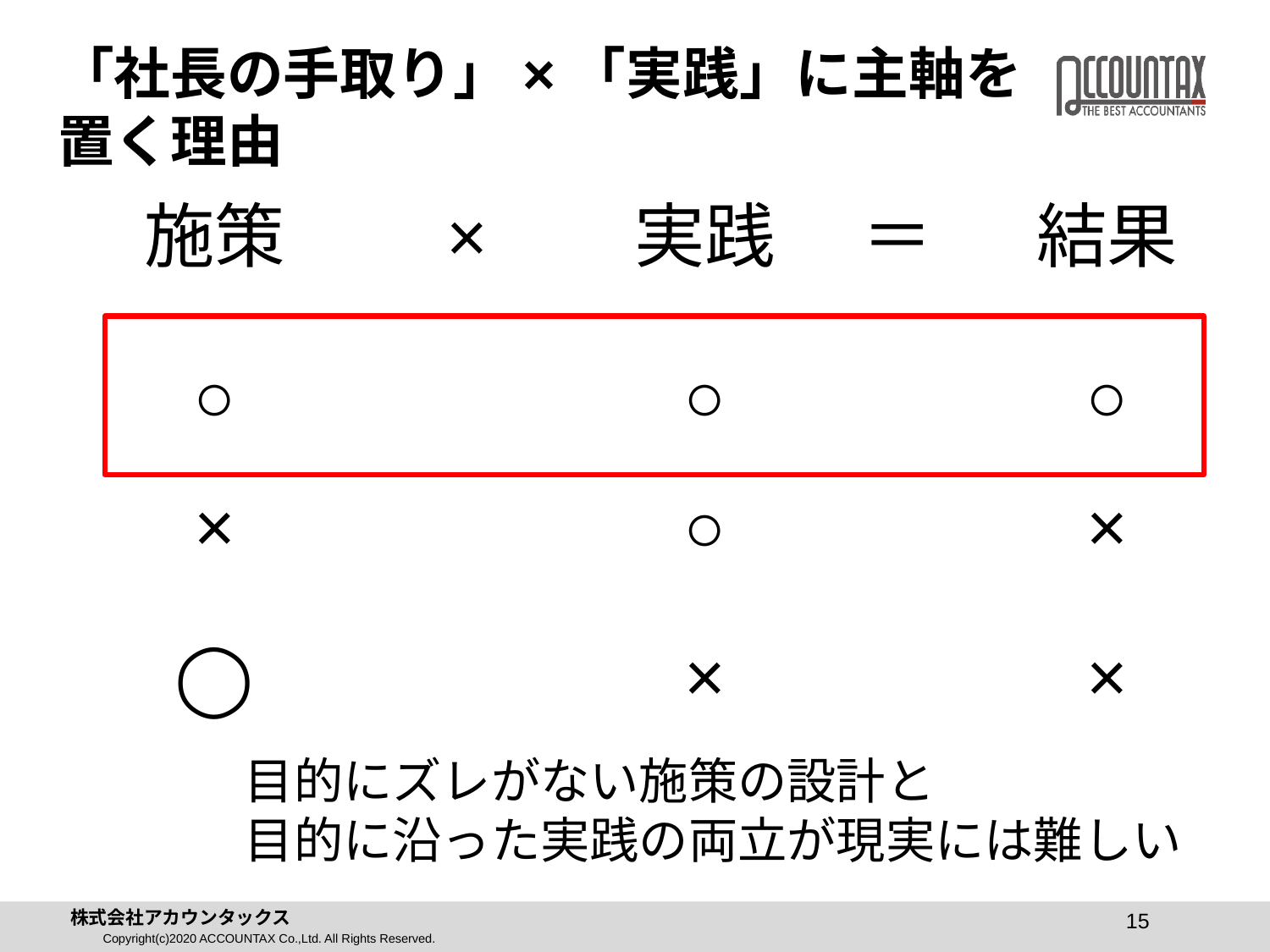

# 「社長の手取り」×「実践」に主軸を置く理由
施策
実践
×
＝
結果

○
○
○
×
○
×
◯
×
×
目的にズレがない施策の設計と
目的に沿った実践の両立が現実には難しい
15